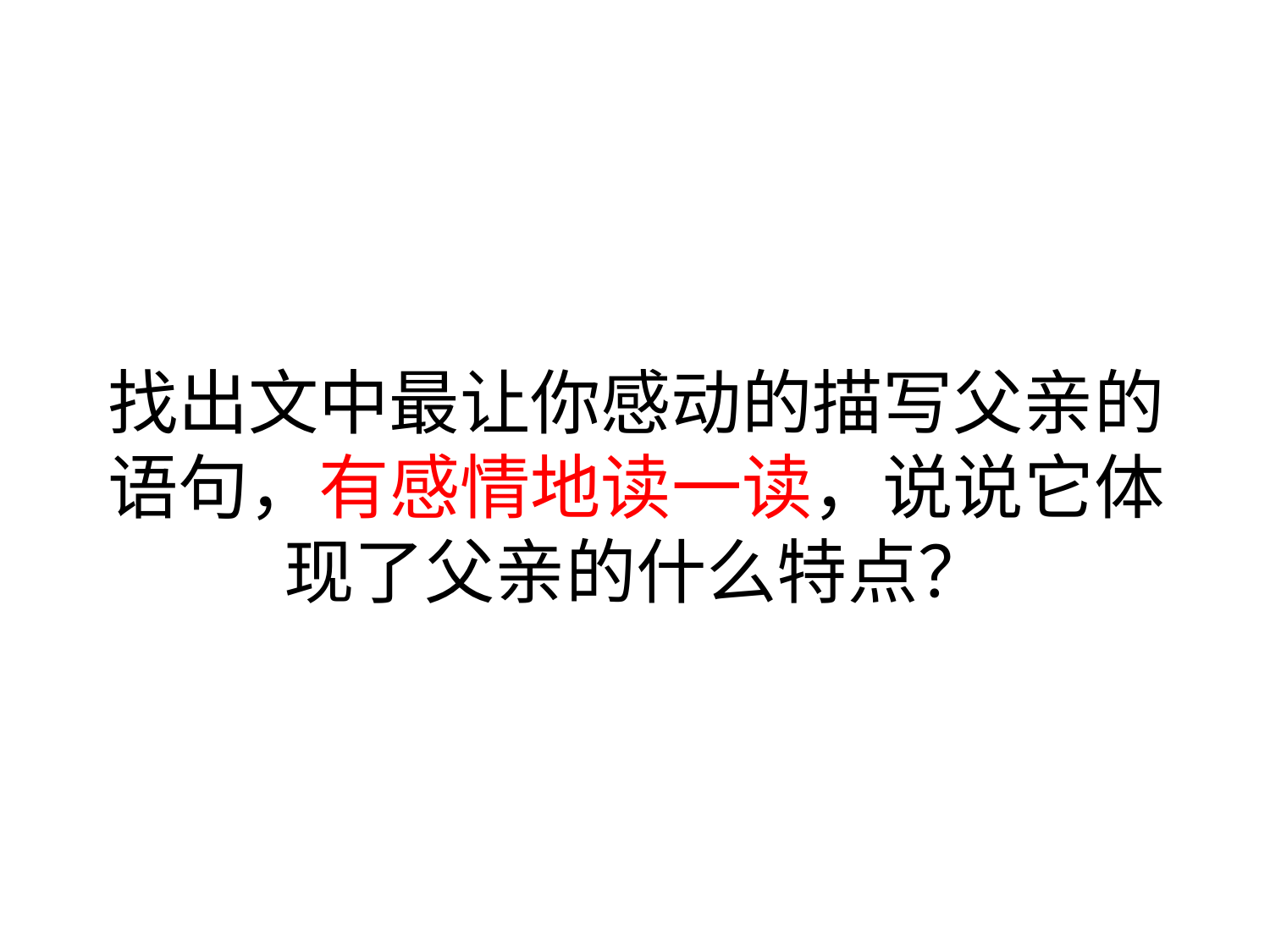

# 找出文中最让你感动的描写父亲的语句，有感情地读一读，说说它体现了父亲的什么特点？